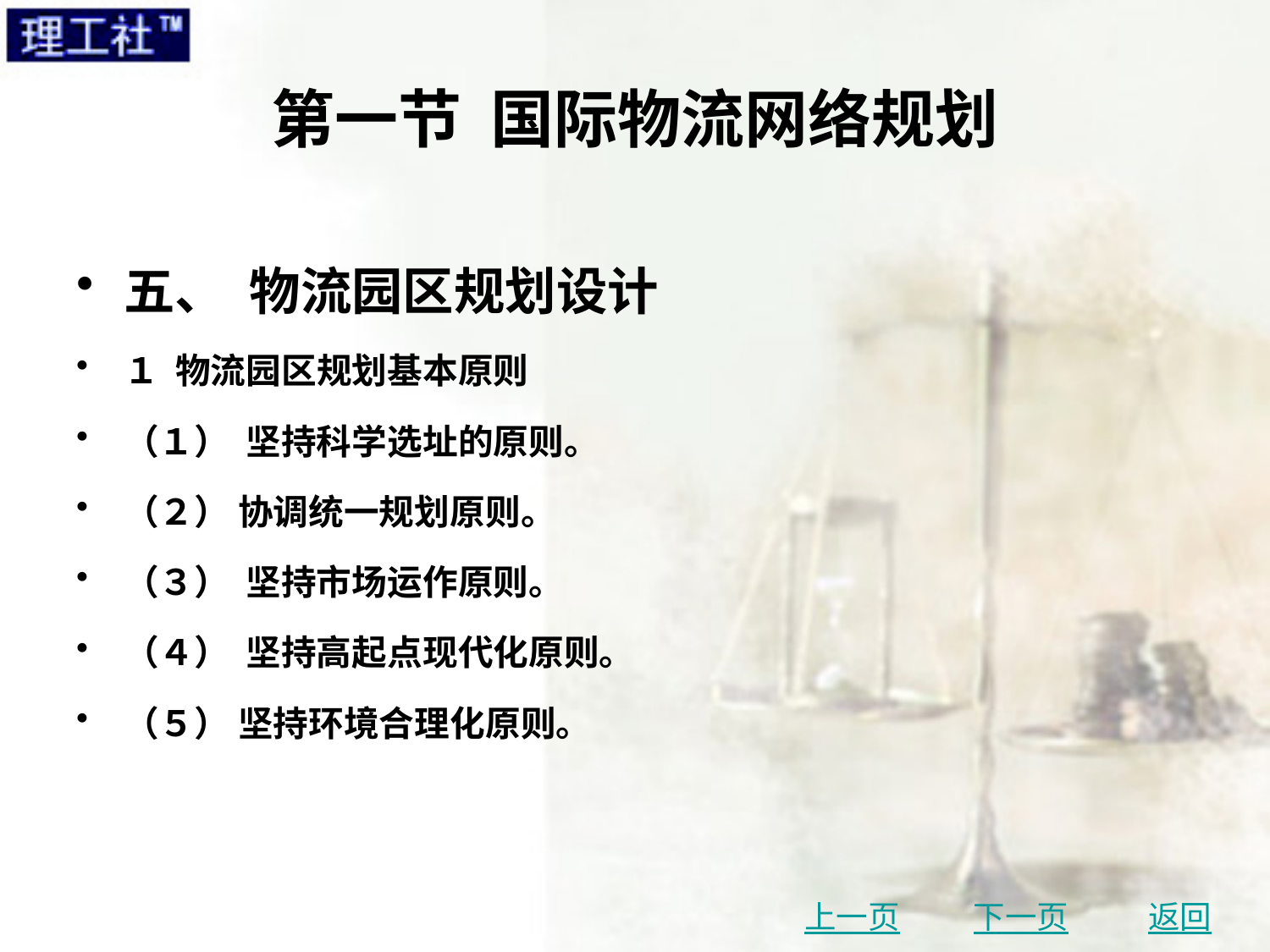

# 第一节  国际物流网络规划
五、  物流园区规划设计
１  物流园区规划基本原则
（１）  坚持科学选址的原则。
（２） 协调统一规划原则。
（３）  坚持市场运作原则。
（４）  坚持高起点现代化原则。
（５） 坚持环境合理化原则。
上一页
下一页
返回